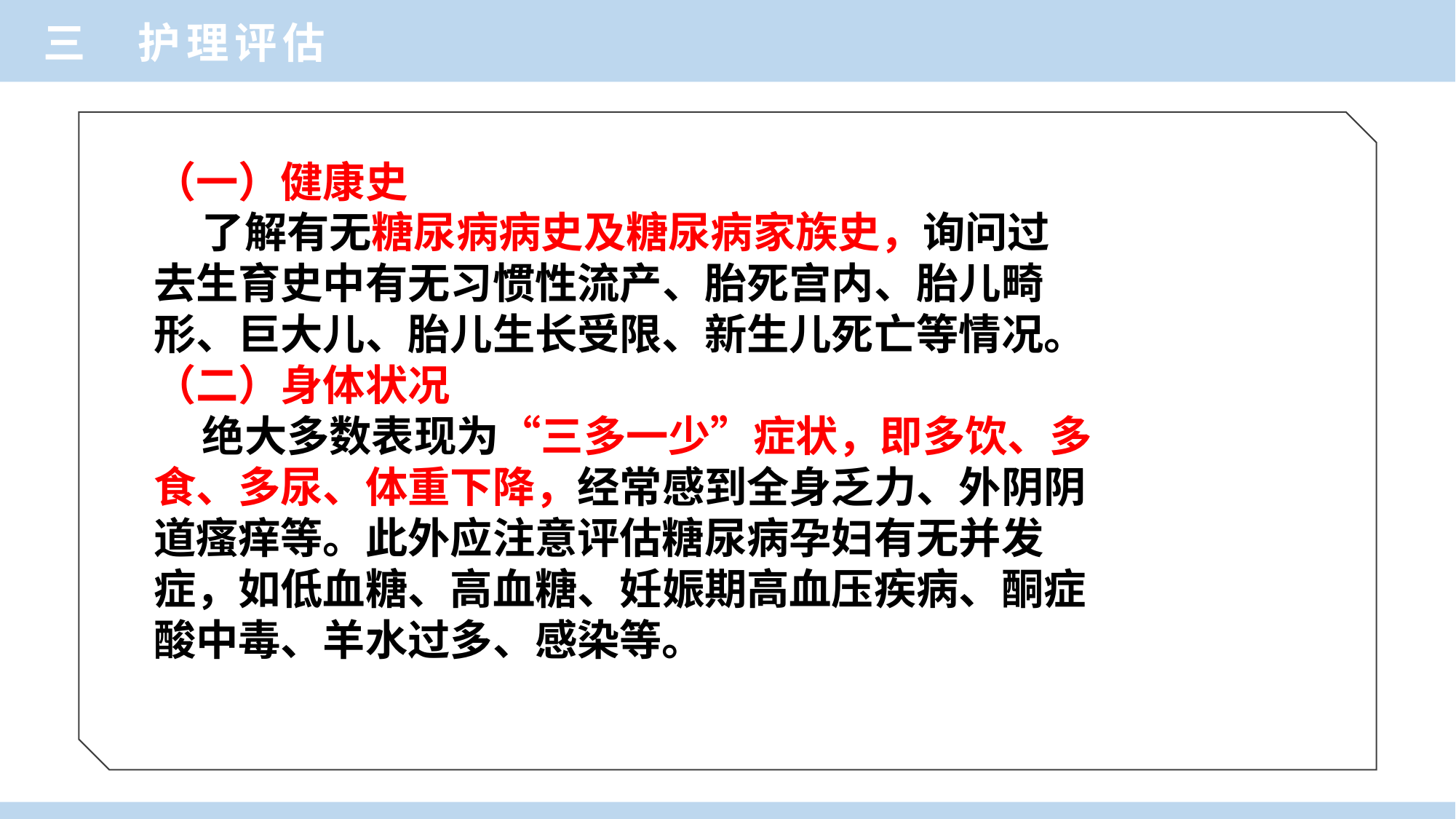

三   护理评估

（一）健康史
    了解有无糖尿病病史及糖尿病家族史，询问过
去生育史中有无习惯性流产、胎死宫内、胎儿畸
形、巨大儿、胎儿生长受限、新生儿死亡等情况。
（二）身体状况
    绝大多数表现为“三多一少”症状，即多饮、多
食、多尿、体重下降，经常感到全身乏力、外阴阴
道瘙痒等。此外应注意评估糖尿病孕妇有无并发
症，如低血糖、高血糖、妊娠期高血压疾病、酮症
酸中毒、羊水过多、感染等。